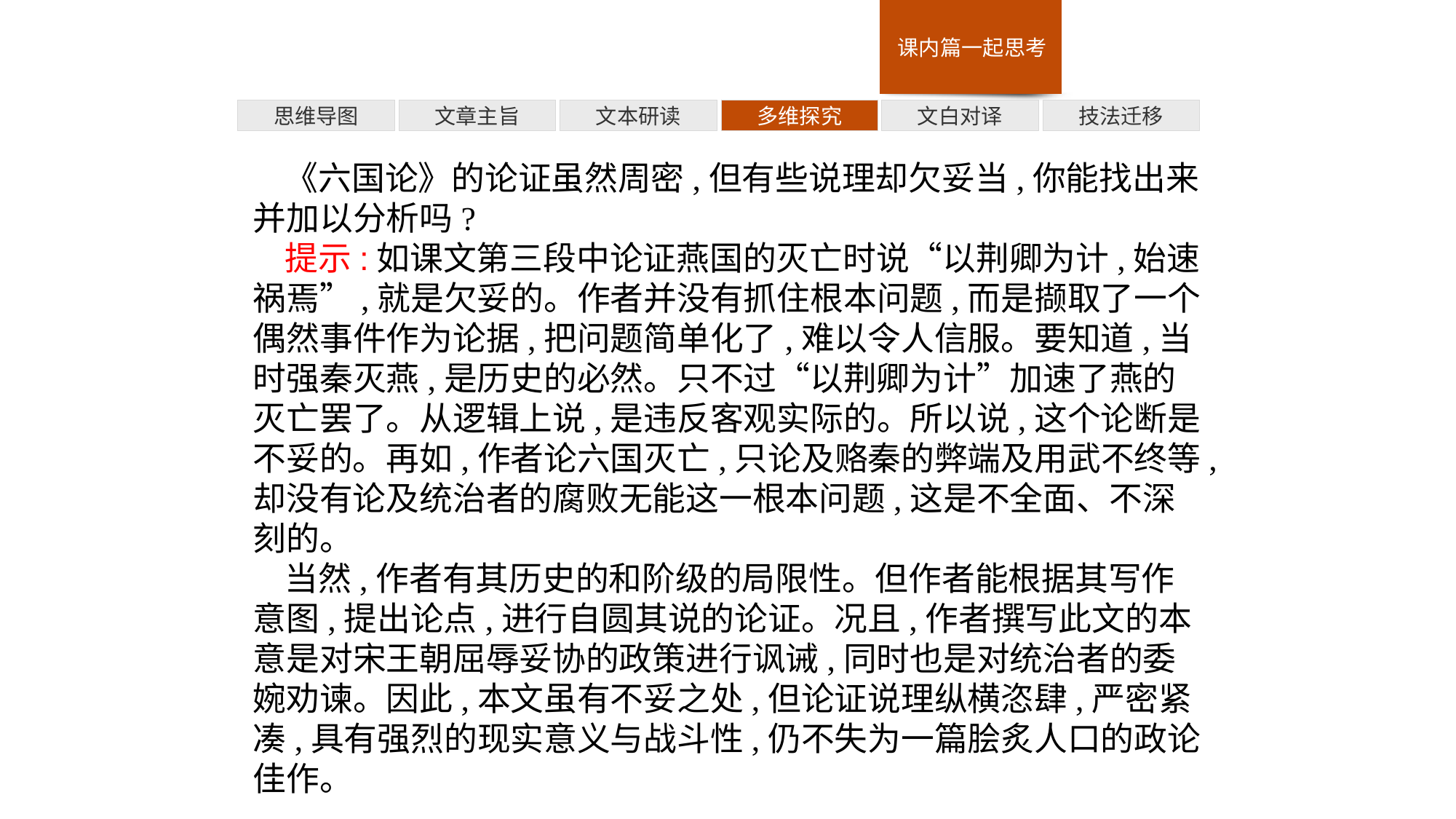

多维探究
技法迁移
思维导图
文章主旨
文本研读
文白对译
《六国论》的论证虽然周密,但有些说理却欠妥当,你能找出来并加以分析吗?
提示:如课文第三段中论证燕国的灭亡时说“以荆卿为计,始速祸焉”,就是欠妥的。作者并没有抓住根本问题,而是撷取了一个偶然事件作为论据,把问题简单化了,难以令人信服。要知道,当时强秦灭燕,是历史的必然。只不过“以荆卿为计”加速了燕的灭亡罢了。从逻辑上说,是违反客观实际的。所以说,这个论断是不妥的。再如,作者论六国灭亡,只论及赂秦的弊端及用武不终等,却没有论及统治者的腐败无能这一根本问题,这是不全面、不深刻的。
当然,作者有其历史的和阶级的局限性。但作者能根据其写作意图,提出论点,进行自圆其说的论证。况且,作者撰写此文的本意是对宋王朝屈辱妥协的政策进行讽诫,同时也是对统治者的委婉劝谏。因此,本文虽有不妥之处,但论证说理纵横恣肆,严密紧凑,具有强烈的现实意义与战斗性,仍不失为一篇脍炙人口的政论佳作。